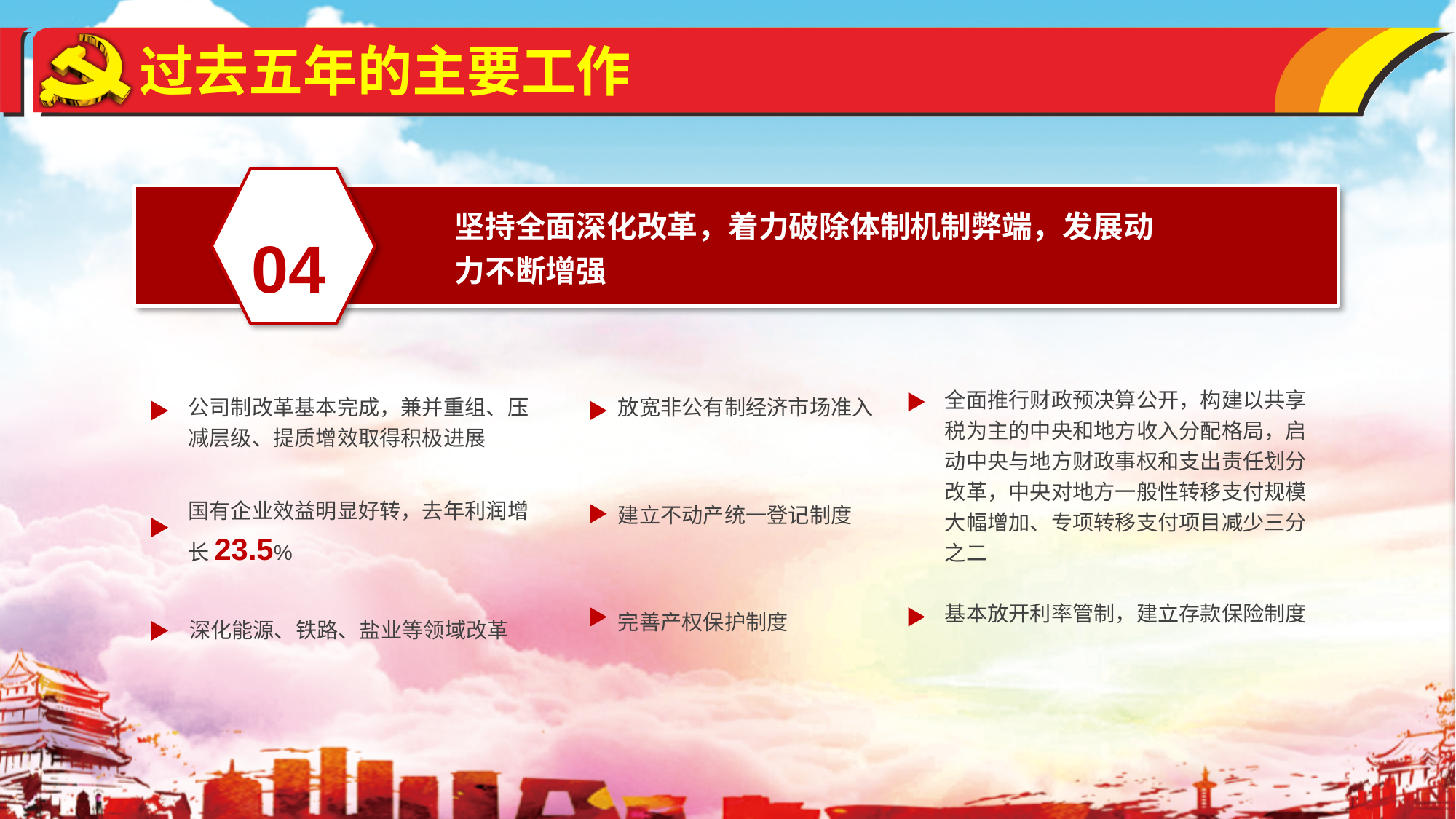

过去五年的主要工作

04

坚持全面深化改革，着力破除体制机制弊端，发展动力不断增强
全面推行财政预决算公开，构建以共享税为主的中央和地方收入分配格局，启动中央与地方财政事权和支出责任划分改革，中央对地方一般性转移支付规模大幅增加、专项转移支付项目减少三分之二
公司制改革基本完成，兼并重组、压减层级、提质增效取得积极进展
放宽非公有制经济市场准入

国有企业效益明显好转，去年利润增长23.5%
建立不动产统一登记制度

基本放开利率管制，建立存款保险制度
深化能源、铁路、盐业等领域改革
完善产权保护制度